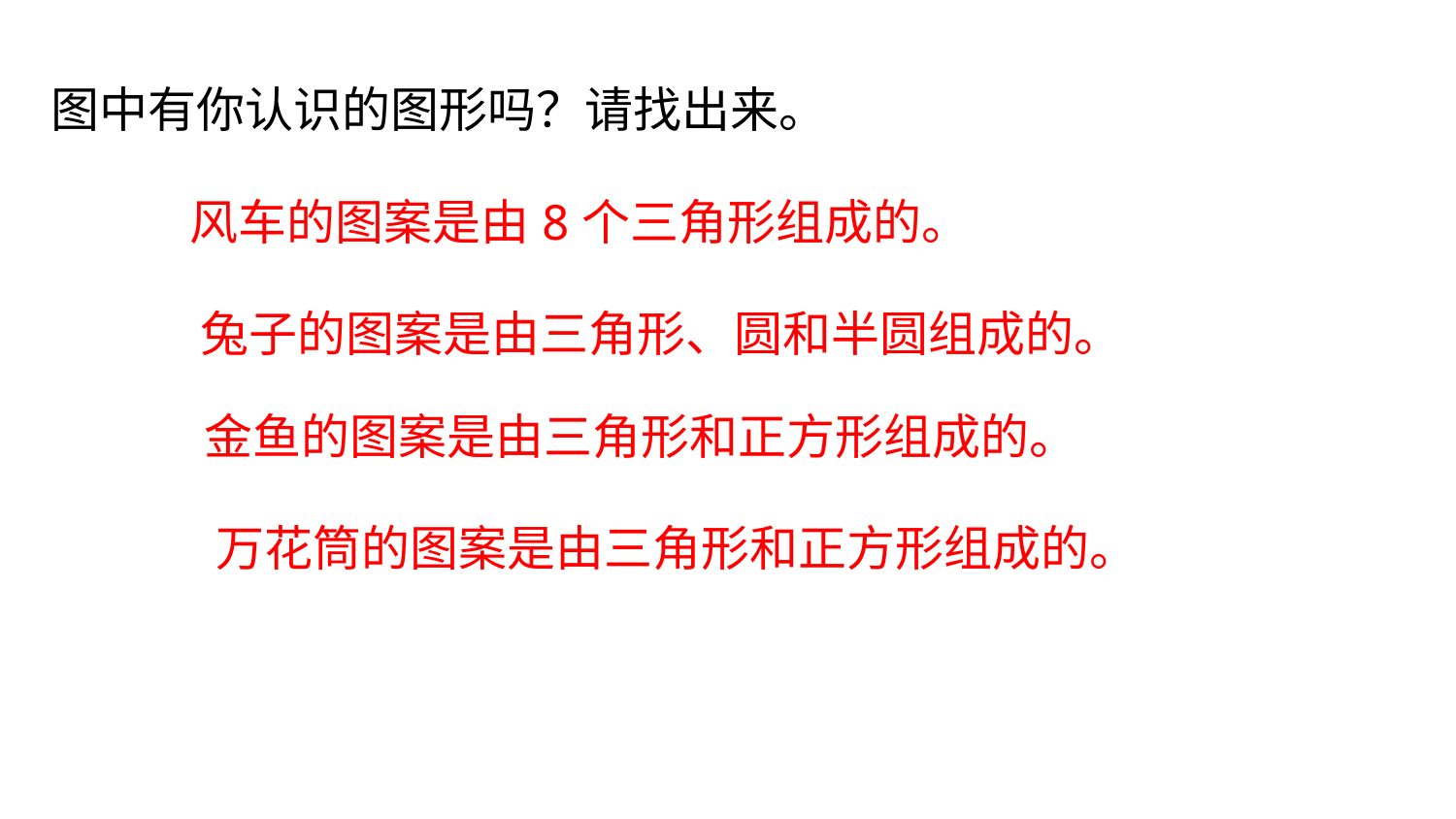

图中有你认识的图形吗？请找出来。
风车的图案是由8个三角形组成的。
兔子的图案是由三角形、圆和半圆组成的。
金鱼的图案是由三角形和正方形组成的。
万花筒的图案是由三角形和正方形组成的。